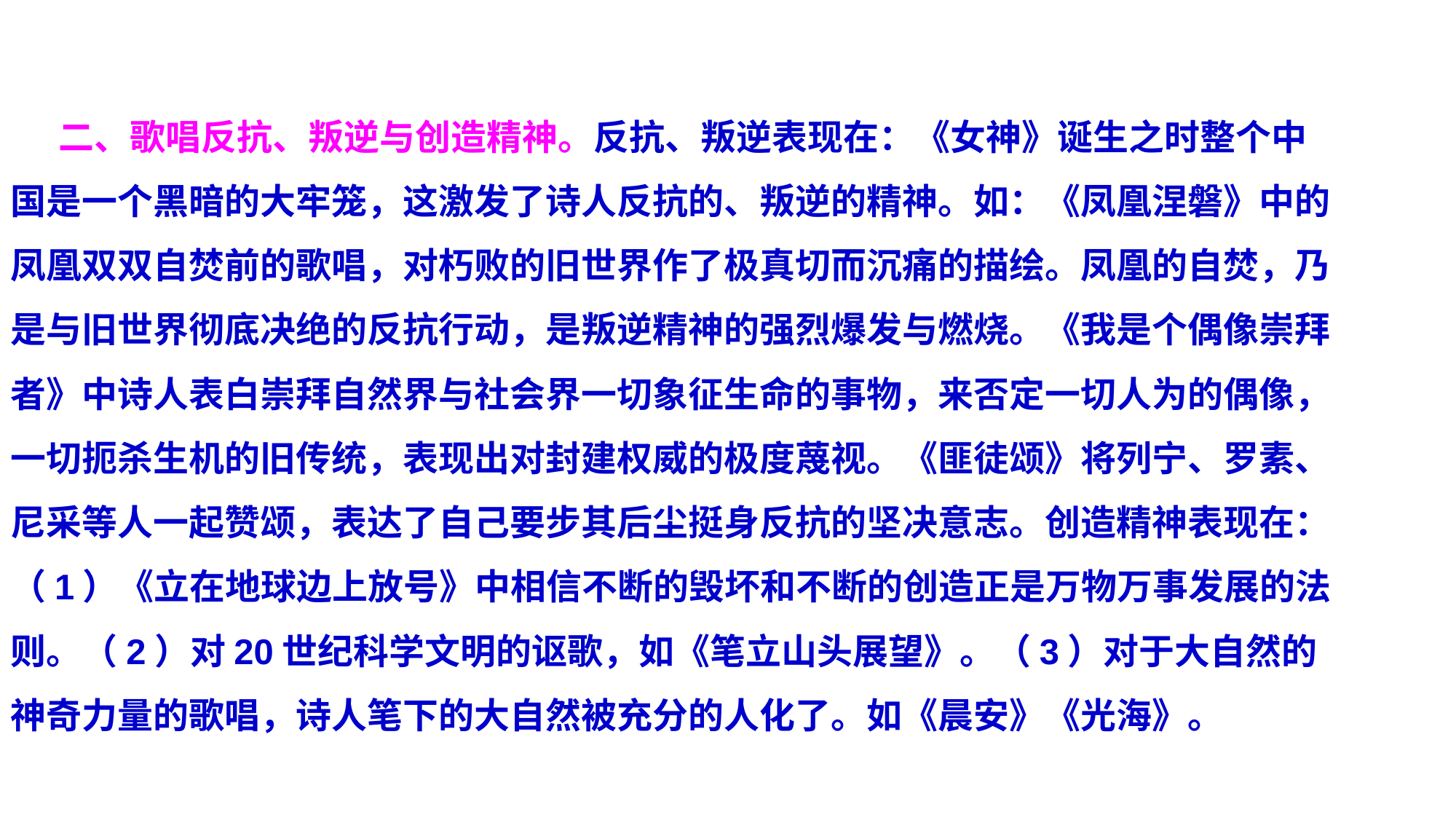

二、歌唱反抗、叛逆与创造精神。反抗、叛逆表现在：《女神》诞生之时整个中国是一个黑暗的大牢笼，这激发了诗人反抗的、叛逆的精神。如：《凤凰涅磐》中的凤凰双双自焚前的歌唱，对朽败的旧世界作了极真切而沉痛的描绘。凤凰的自焚，乃是与旧世界彻底决绝的反抗行动，是叛逆精神的强烈爆发与燃烧。《我是个偶像崇拜者》中诗人表白崇拜自然界与社会界一切象征生命的事物，来否定一切人为的偶像，一切扼杀生机的旧传统，表现出对封建权威的极度蔑视。《匪徒颂》将列宁、罗素、尼采等人一起赞颂，表达了自己要步其后尘挺身反抗的坚决意志。创造精神表现在：（1）《立在地球边上放号》中相信不断的毁坏和不断的创造正是万物万事发展的法则。（2）对20世纪科学文明的讴歌，如《笔立山头展望》。（3）对于大自然的神奇力量的歌唱，诗人笔下的大自然被充分的人化了。如《晨安》《光海》。